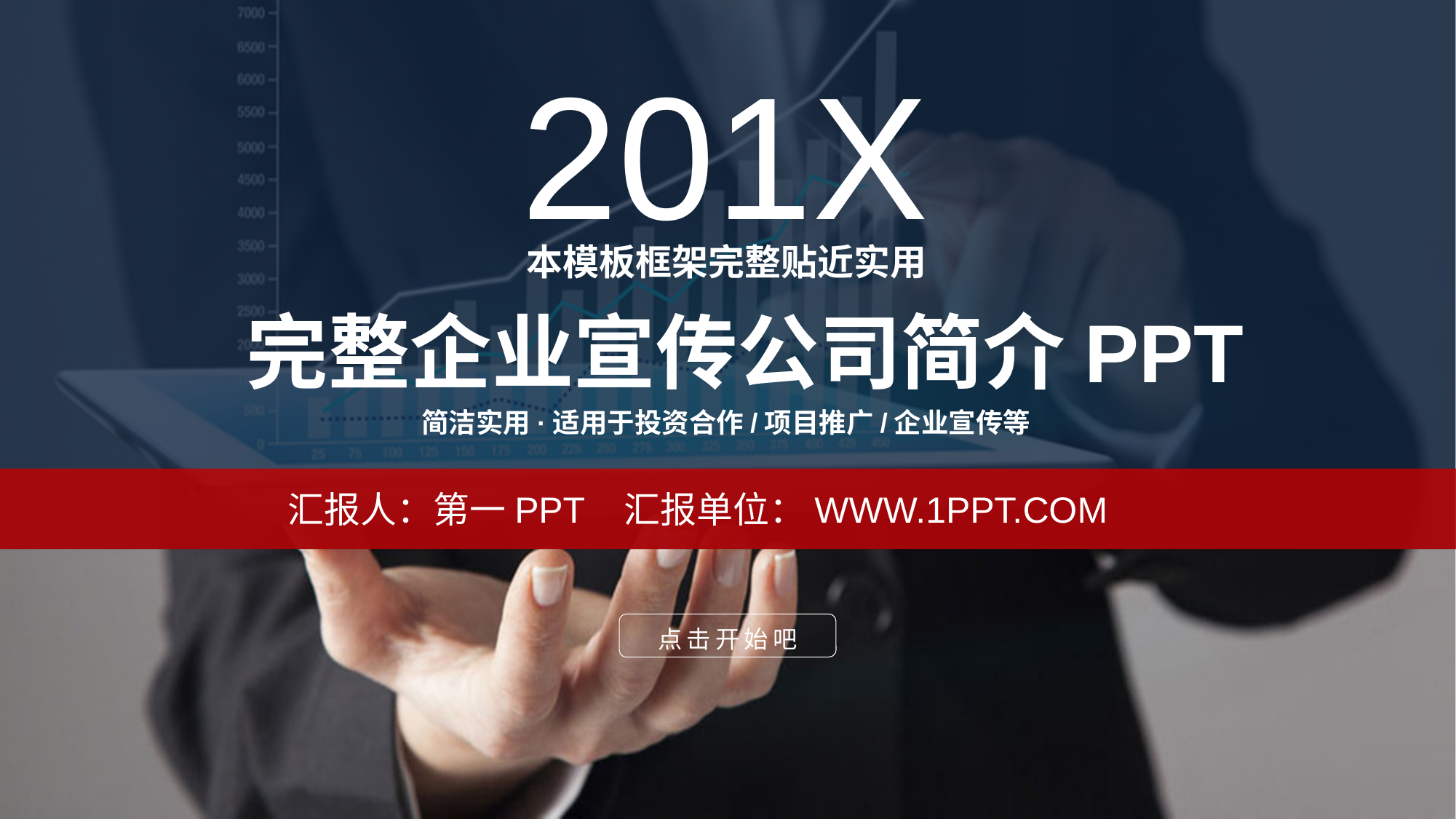

201X
本模板框架完整贴近实用
完整企业宣传公司简介PPT
简洁实用·适用于投资合作/项目推广/企业宣传等

汇报人：第一PPT   汇报单位：WWW.1PPT.COM

点击开始吧